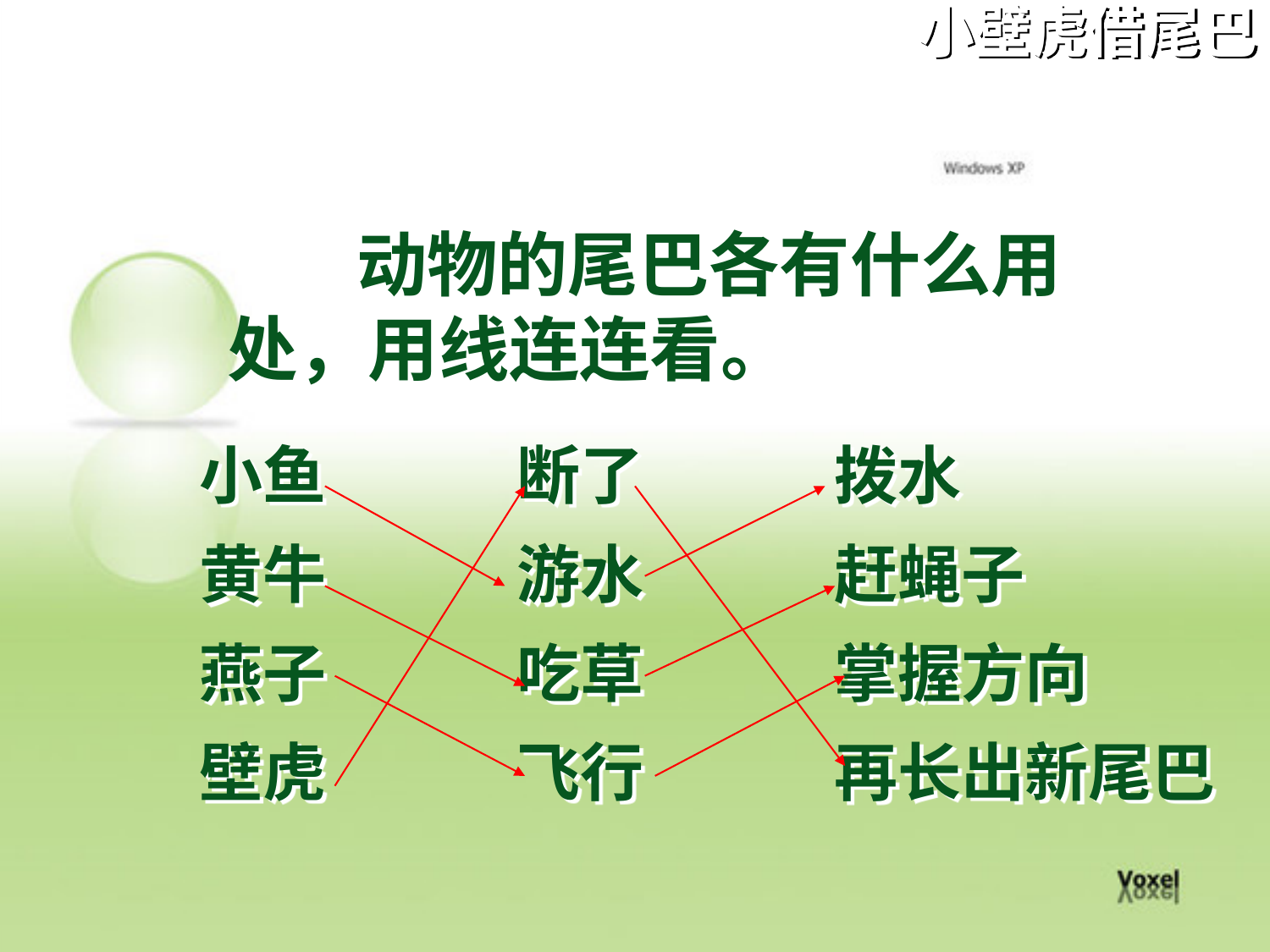

小壁虎借尾巴
       动物的尾巴各有什么用处，用线连连看。
小鱼　　　断了　　　拨水
黄牛　　　游水　　　赶蝇子
燕子　　　吃草　　　掌握方向
壁虎　　　飞行　　　再长出新尾巴